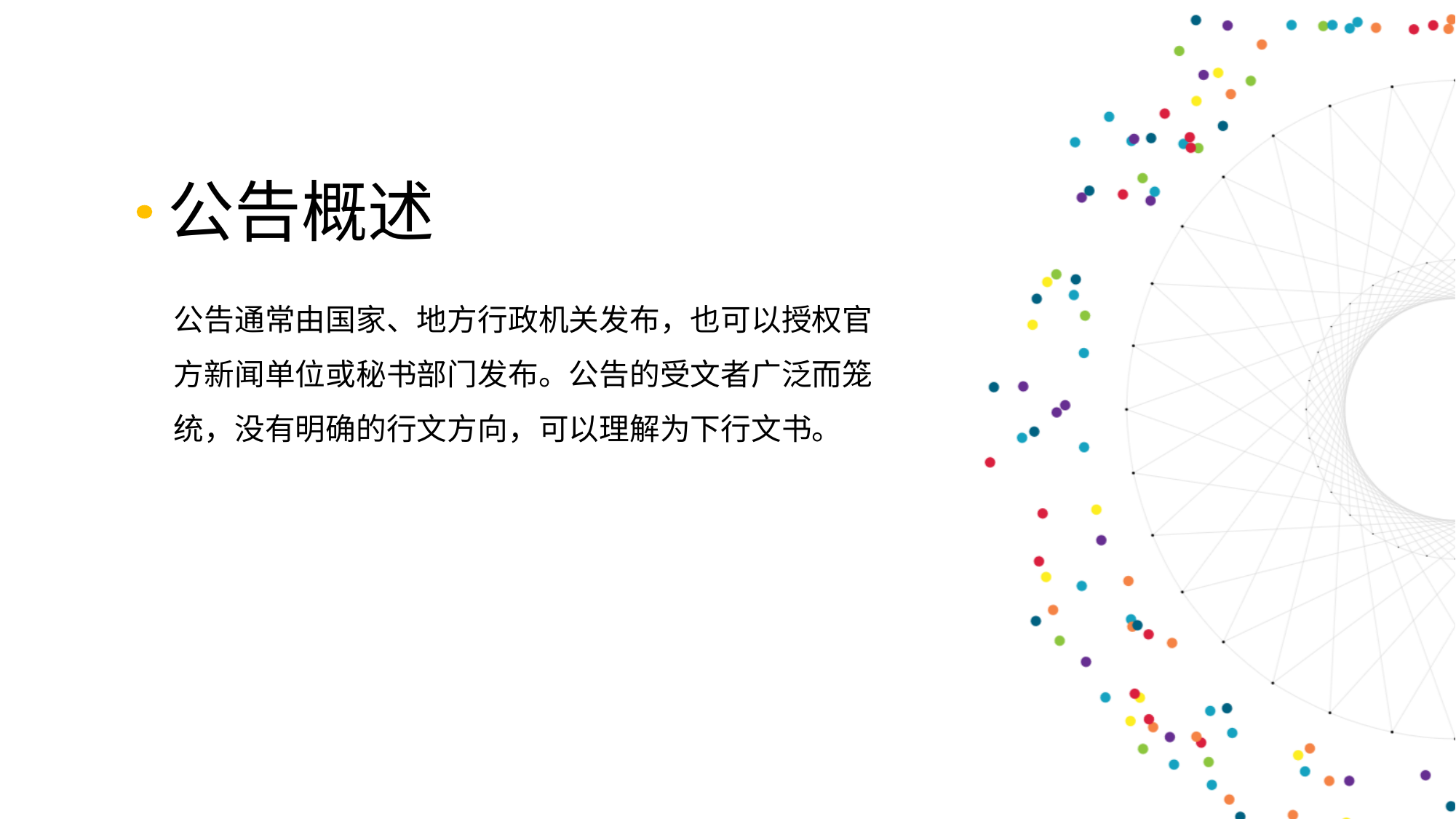

公告概述

公告通常由国家、地方行政机关发布，也可以授权官方新闻单位或秘书部门发布。公告的受文者广泛而笼统，没有明确的行文方向，可以理解为下行文书。